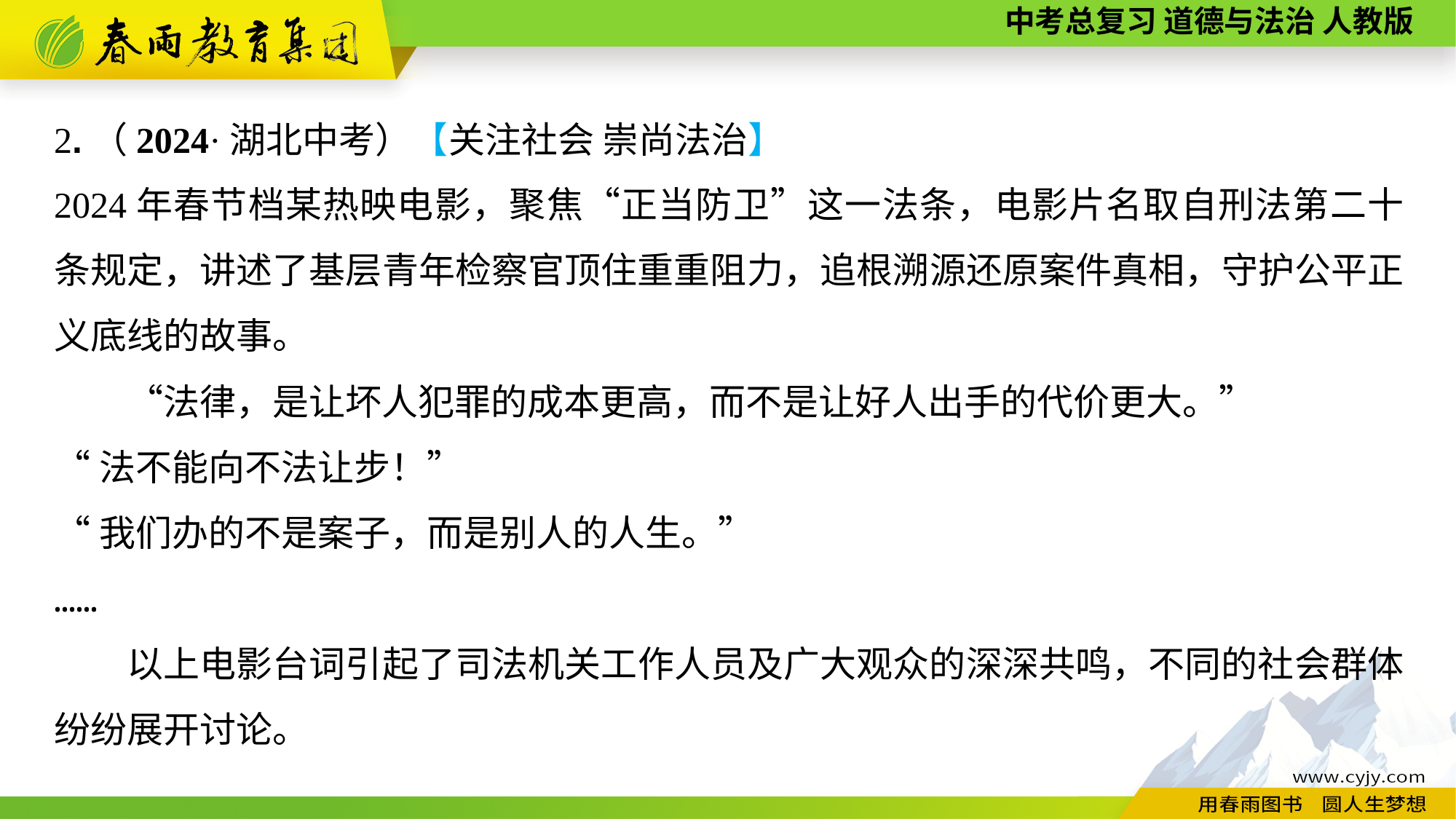

2.（2024·湖北中考）【关注社会 崇尚法治】
2024年春节档某热映电影，聚焦“正当防卫”这一法条，电影片名取自刑法第二十条规定，讲述了基层青年检察官顶住重重阻力，追根溯源还原案件真相，守护公平正义底线的故事。
　　“法律，是让坏人犯罪的成本更高，而不是让好人出手的代价更大。”
“法不能向不法让步！”
“我们办的不是案子，而是别人的人生。”
……
　　以上电影台词引起了司法机关工作人员及广大观众的深深共鸣，不同的社会群体纷纷展开讨论。